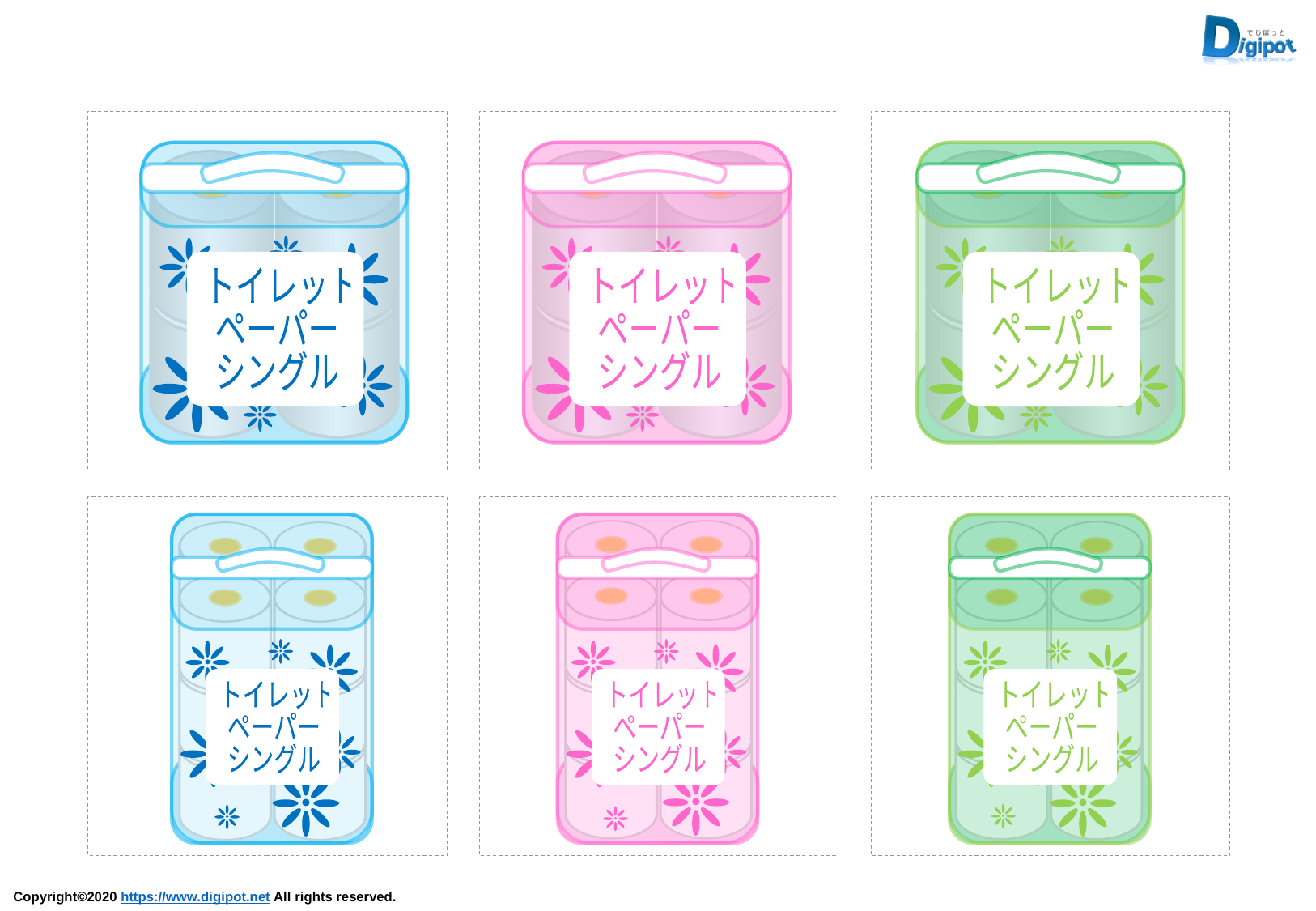

トイレット
ペーパー
シングル

トイレット
ペーパー
シングル

トイレット
ペーパー
シングル

トイレット
ペーパー
シングル

トイレット
ペーパー
シングル

トイレット
ペーパー
シングル